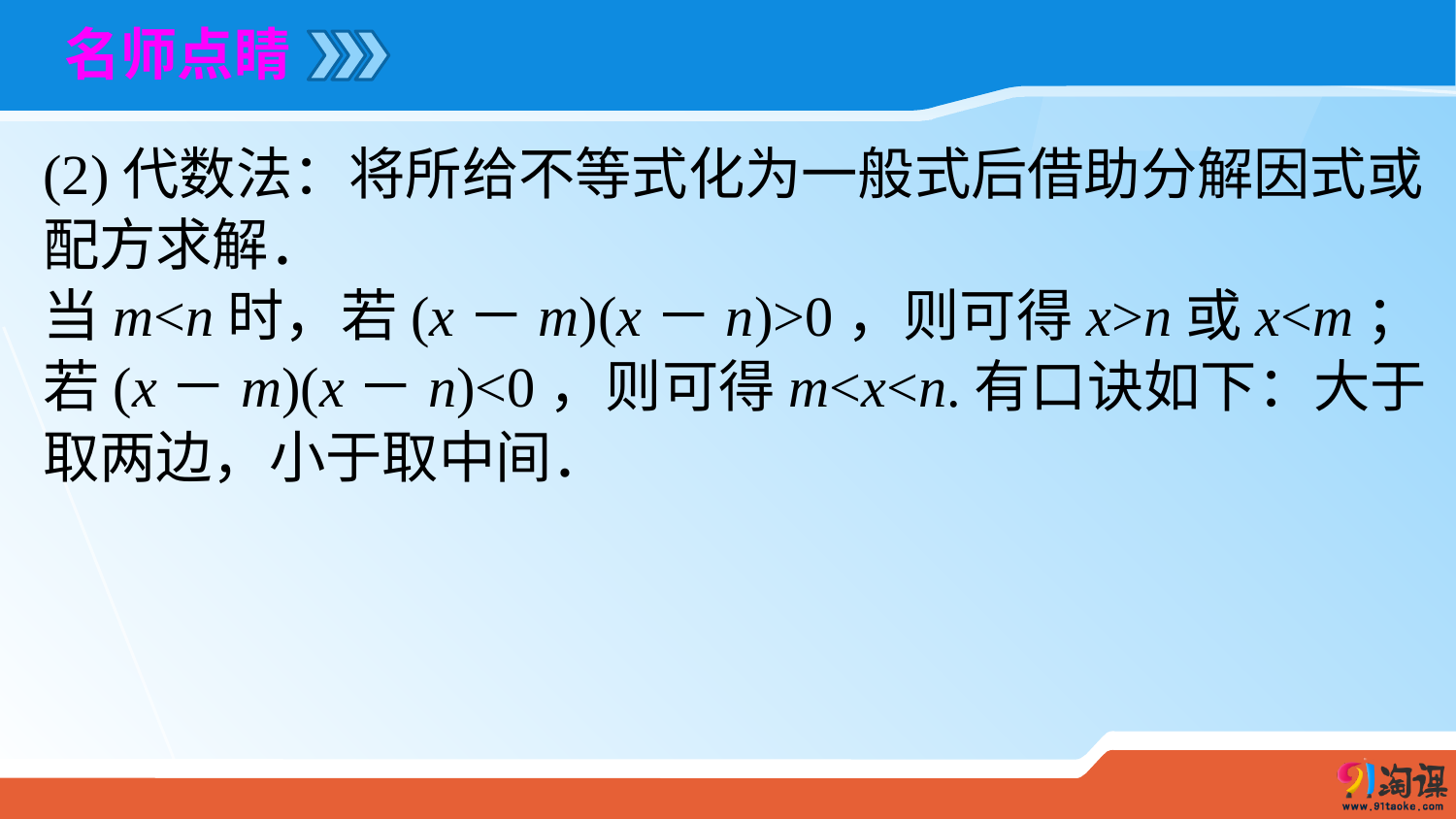

名师点睛
(2)代数法：将所给不等式化为一般式后借助分解因式或配方求解．
当m<n时，若(x－m)(x－n)>0，则可得x>n或x<m；
若(x－m)(x－n)<0，则可得m<x<n.有口诀如下：大于取两边，小于取中间．